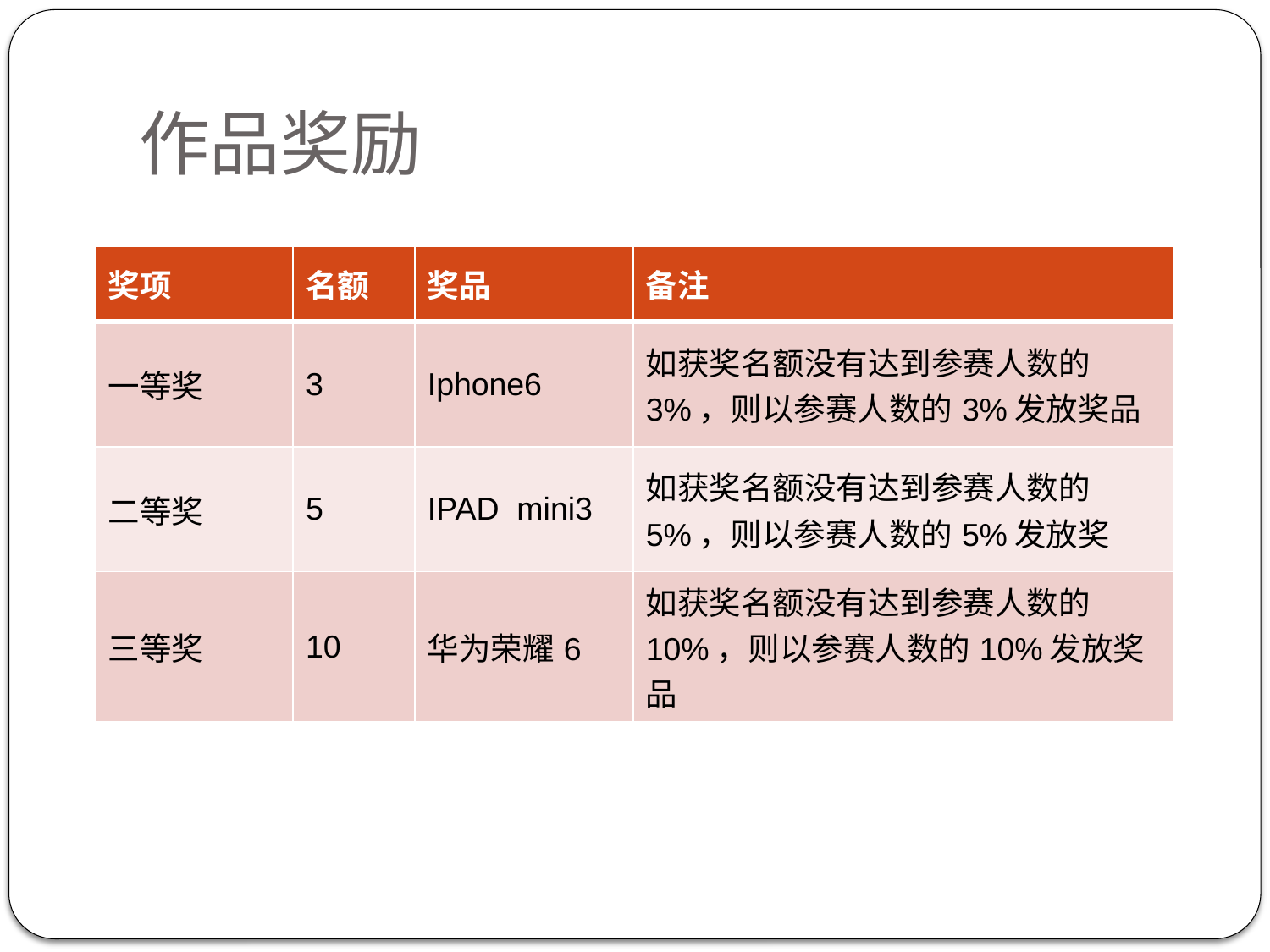

# 作品奖励
| 奖项 | 名额 | 奖品 | 备注 |
| --- | --- | --- | --- |
| 一等奖 | 3 | Iphone6 | 如获奖名额没有达到参赛人数的3%，则以参赛人数的3%发放奖品 |
| 二等奖 | 5 | IPAD mini3 | 如获奖名额没有达到参赛人数的5%，则以参赛人数的5%发放奖 |
| 三等奖 | 10 | 华为荣耀6 | 如获奖名额没有达到参赛人数的10%，则以参赛人数的10%发放奖品 |